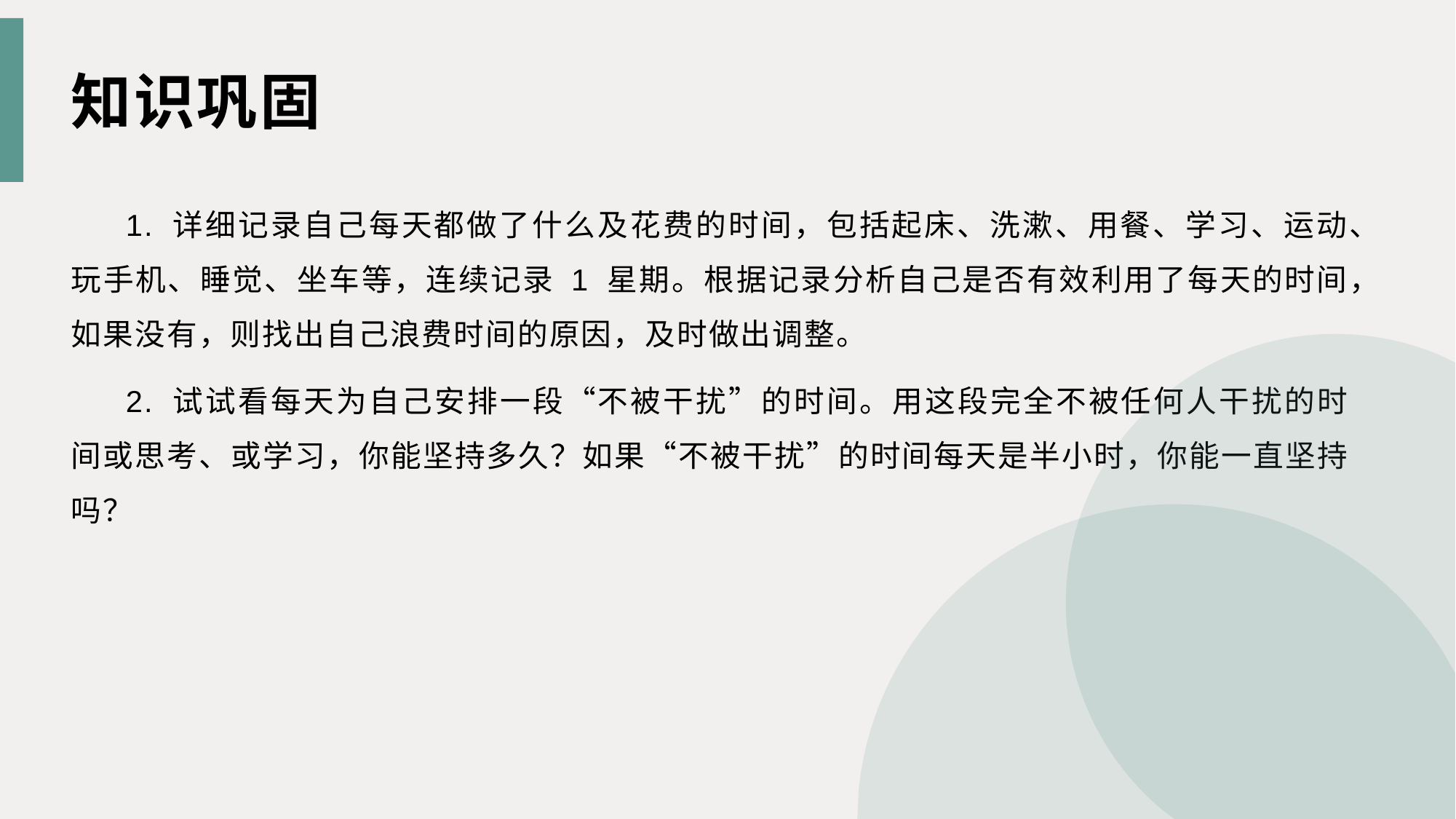

知识巩固
1. 详细记录自己每天都做了什么及花费的时间，包括起床、洗漱、用餐、学习、运动、玩手机、睡觉、坐车等，连续记录 1 星期。根据记录分析自己是否有效利用了每天的时间，如果没有，则找出自己浪费时间的原因，及时做出调整。
2. 试试看每天为自己安排一段“不被干扰”的时间。用这段完全不被任何人干扰的时间或思考、或学习，你能坚持多久？如果“不被干扰”的时间每天是半小时，你能一直坚持吗？